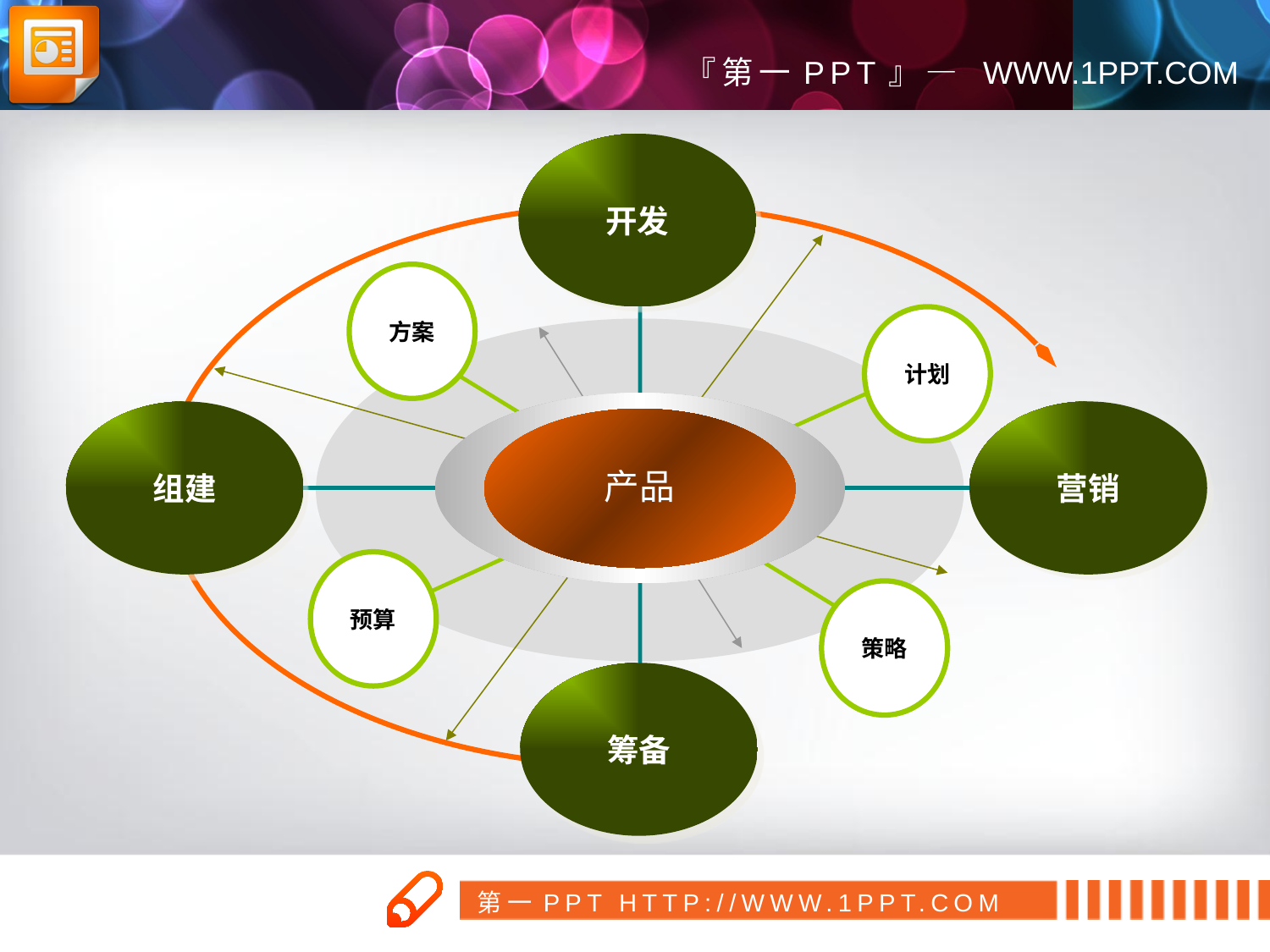

开发

方案

计划

组建
营销
产品

预算
策略
筹备
第一PPT模板网
www.1ppt.com